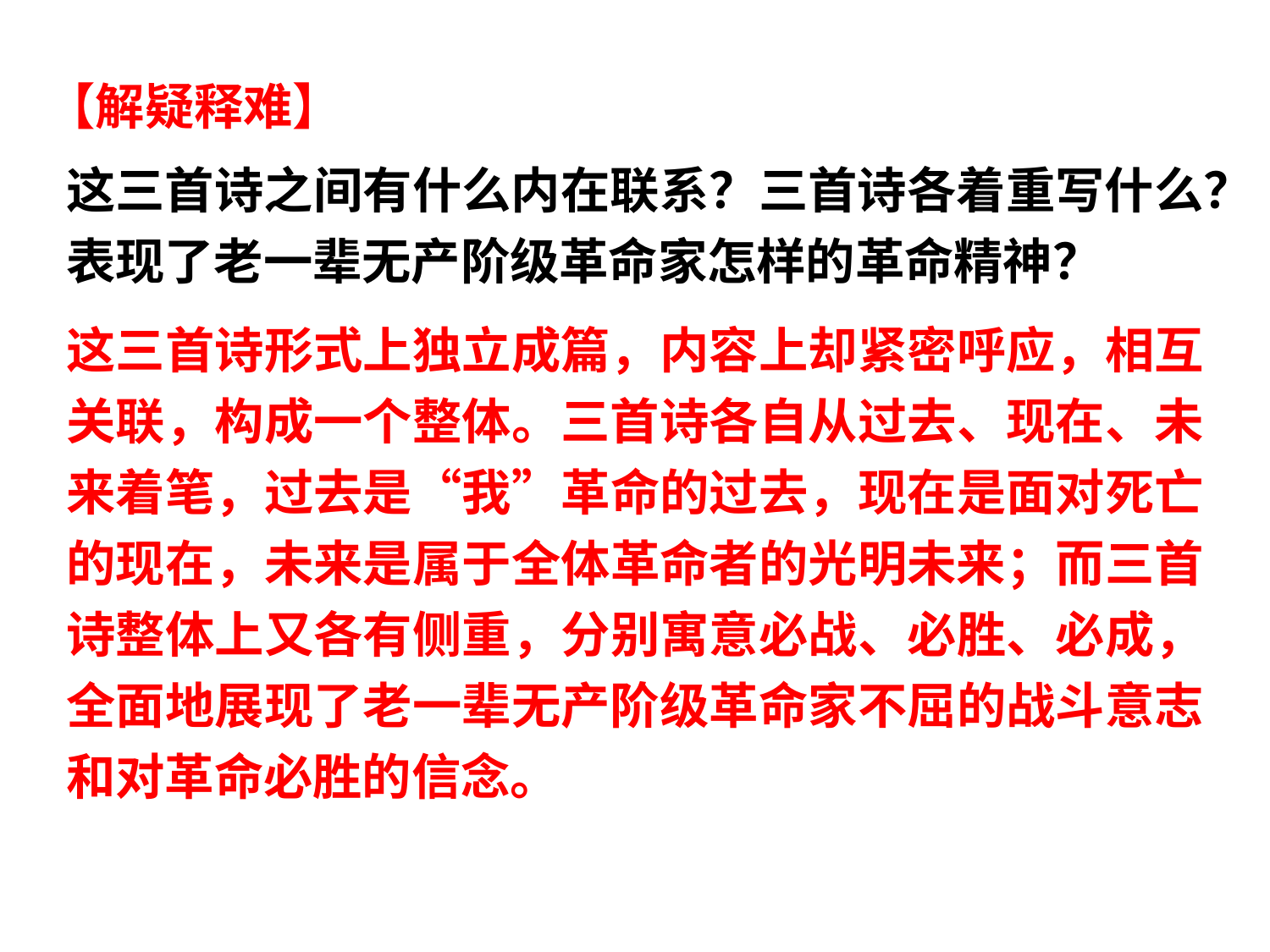

【解疑释难】
这三首诗之间有什么内在联系？三首诗各着重写什么？表现了老一辈无产阶级革命家怎样的革命精神？
这三首诗形式上独立成篇，内容上却紧密呼应，相互关联，构成一个整体。三首诗各自从过去、现在、未来着笔，过去是“我”革命的过去，现在是面对死亡的现在，未来是属于全体革命者的光明未来；而三首诗整体上又各有侧重，分别寓意必战、必胜、必成，全面地展现了老一辈无产阶级革命家不屈的战斗意志和对革命必胜的信念。